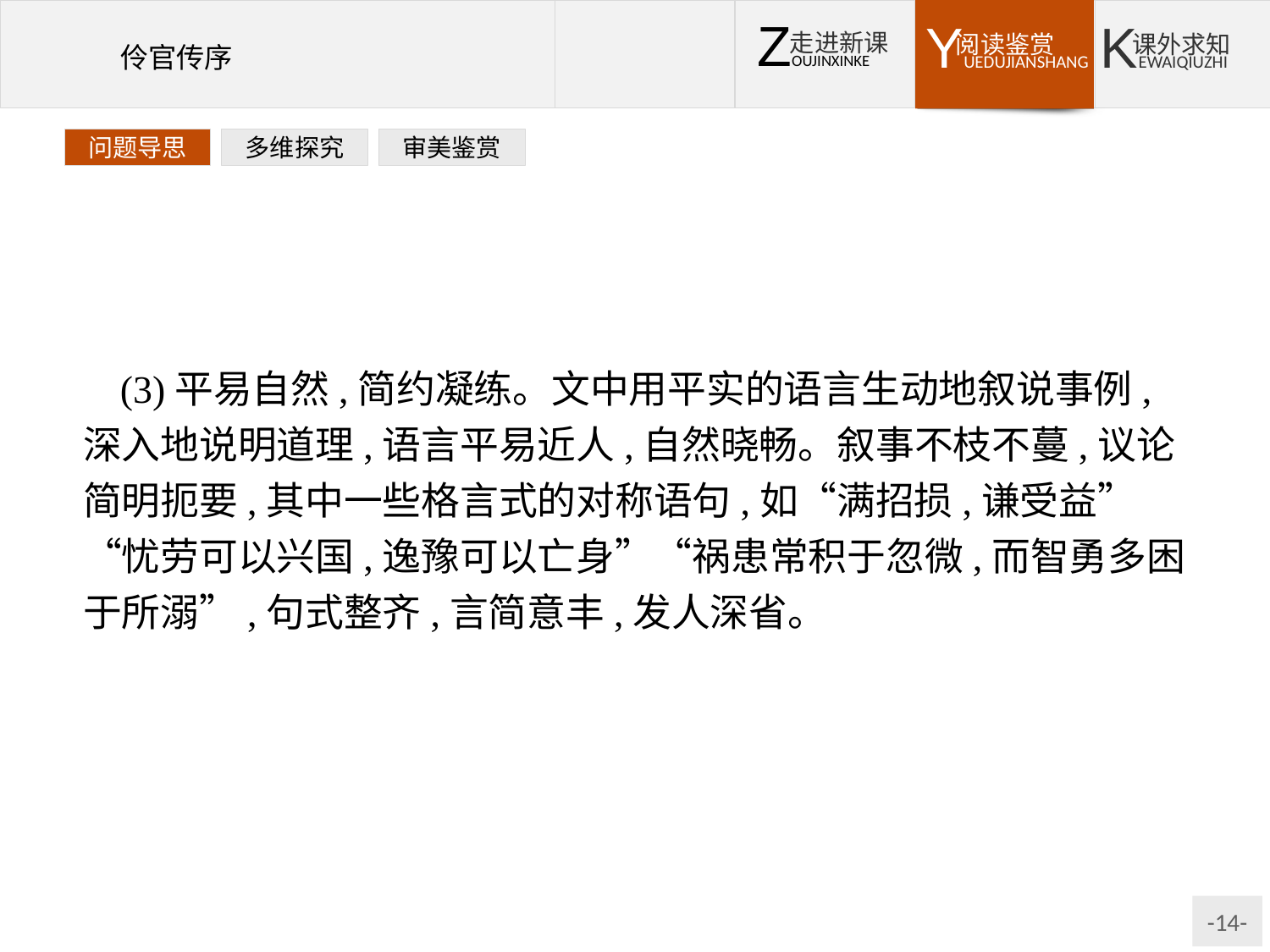

问题导思
多维探究
审美鉴赏
(3)平易自然,简约凝练。文中用平实的语言生动地叙说事例,深入地说明道理,语言平易近人,自然晓畅。叙事不枝不蔓,议论简明扼要,其中一些格言式的对称语句,如“满招损,谦受益”“忧劳可以兴国,逸豫可以亡身”“祸患常积于忽微,而智勇多困于所溺”,句式整齐,言简意丰,发人深省。